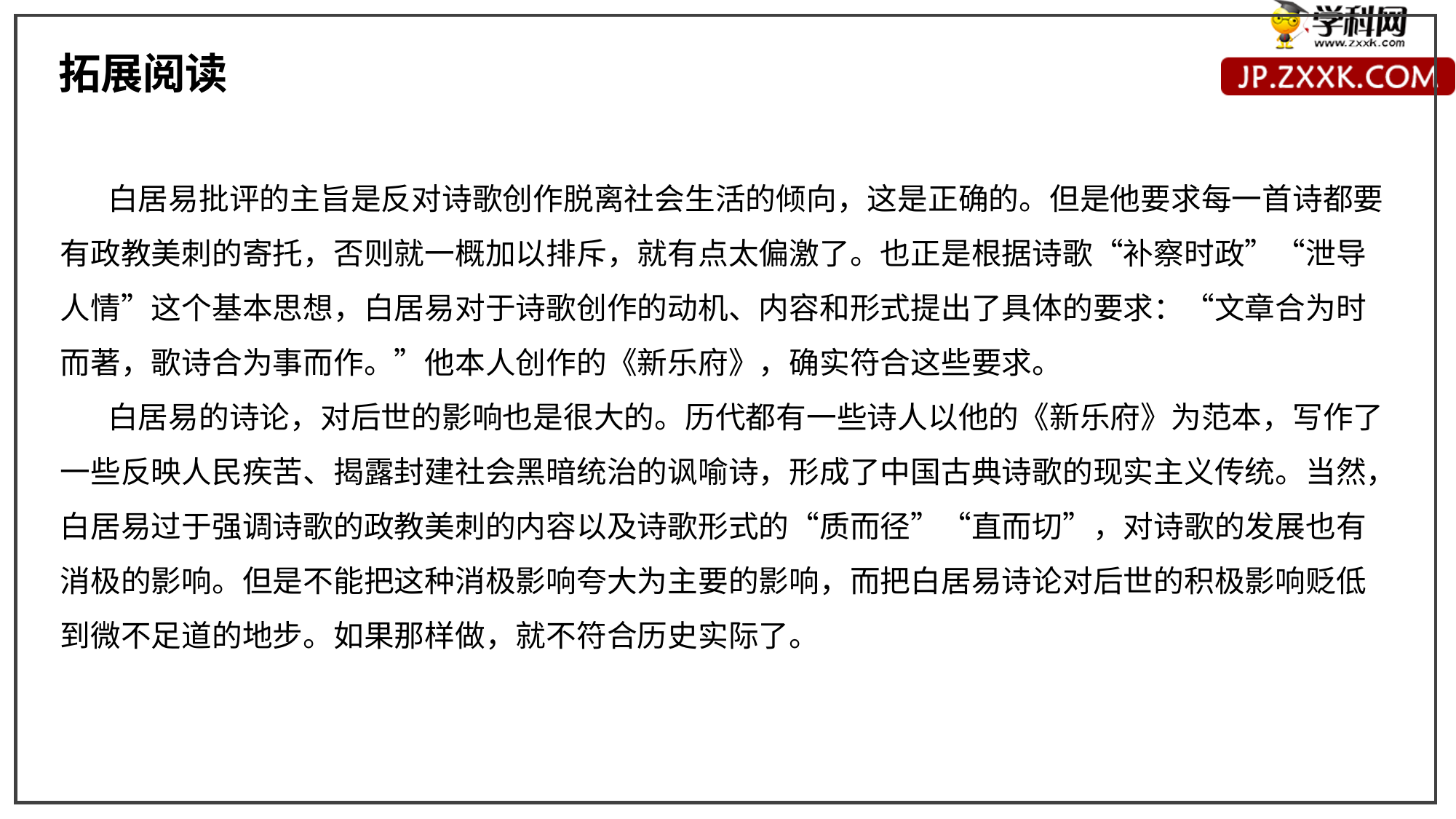

拓展阅读
      白居易批评的主旨是反对诗歌创作脱离社会生活的倾向，这是正确的。但是他要求每一首诗都要有政教美刺的寄托，否则就一概加以排斥，就有点太偏激了。也正是根据诗歌“补察时政”“泄导人情”这个基本思想，白居易对于诗歌创作的动机、内容和形式提出了具体的要求：“文章合为时而著，歌诗合为事而作。”他本人创作的《新乐府》，确实符合这些要求。
      白居易的诗论，对后世的影响也是很大的。历代都有一些诗人以他的《新乐府》为范本，写作了一些反映人民疾苦、揭露封建社会黑暗统治的讽喻诗，形成了中国古典诗歌的现实主义传统。当然，白居易过于强调诗歌的政教美刺的内容以及诗歌形式的“质而径”“直而切”，对诗歌的发展也有消极的影响。但是不能把这种消极影响夸大为主要的影响，而把白居易诗论对后世的积极影响贬低到微不足道的地步。如果那样做，就不符合历史实际了。